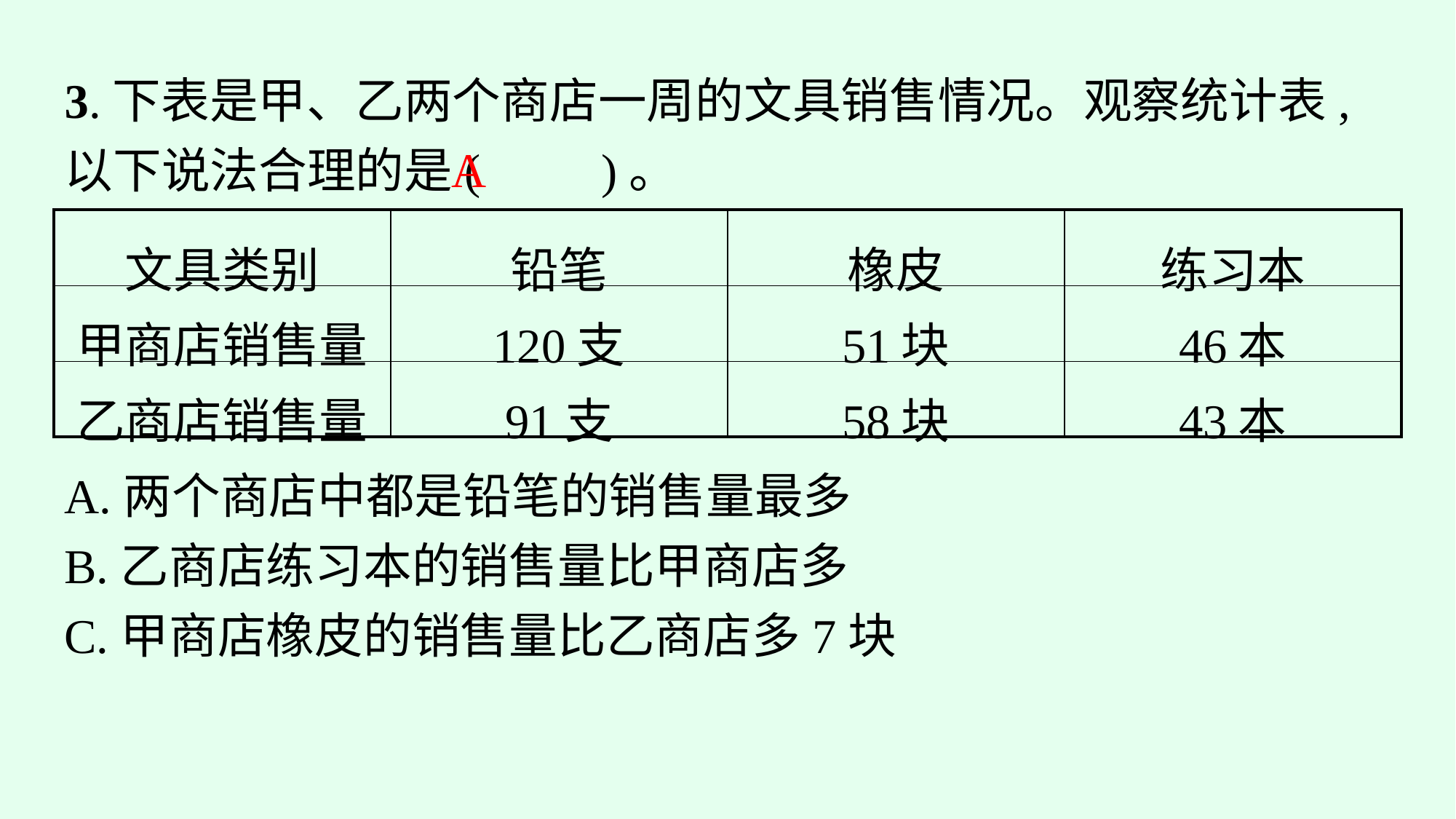

3.下表是甲、乙两个商店一周的文具销售情况。观察统计表,以下说法合理的是(　　)。
A
| 文具类别 | 铅笔 | 橡皮 | 练习本 |
| --- | --- | --- | --- |
| 甲商店销售量 | 120支 | 51块 | 46本 |
| 乙商店销售量 | 91支 | 58块 | 43本 |
A.两个商店中都是铅笔的销售量最多
B.乙商店练习本的销售量比甲商店多
C.甲商店橡皮的销售量比乙商店多7块